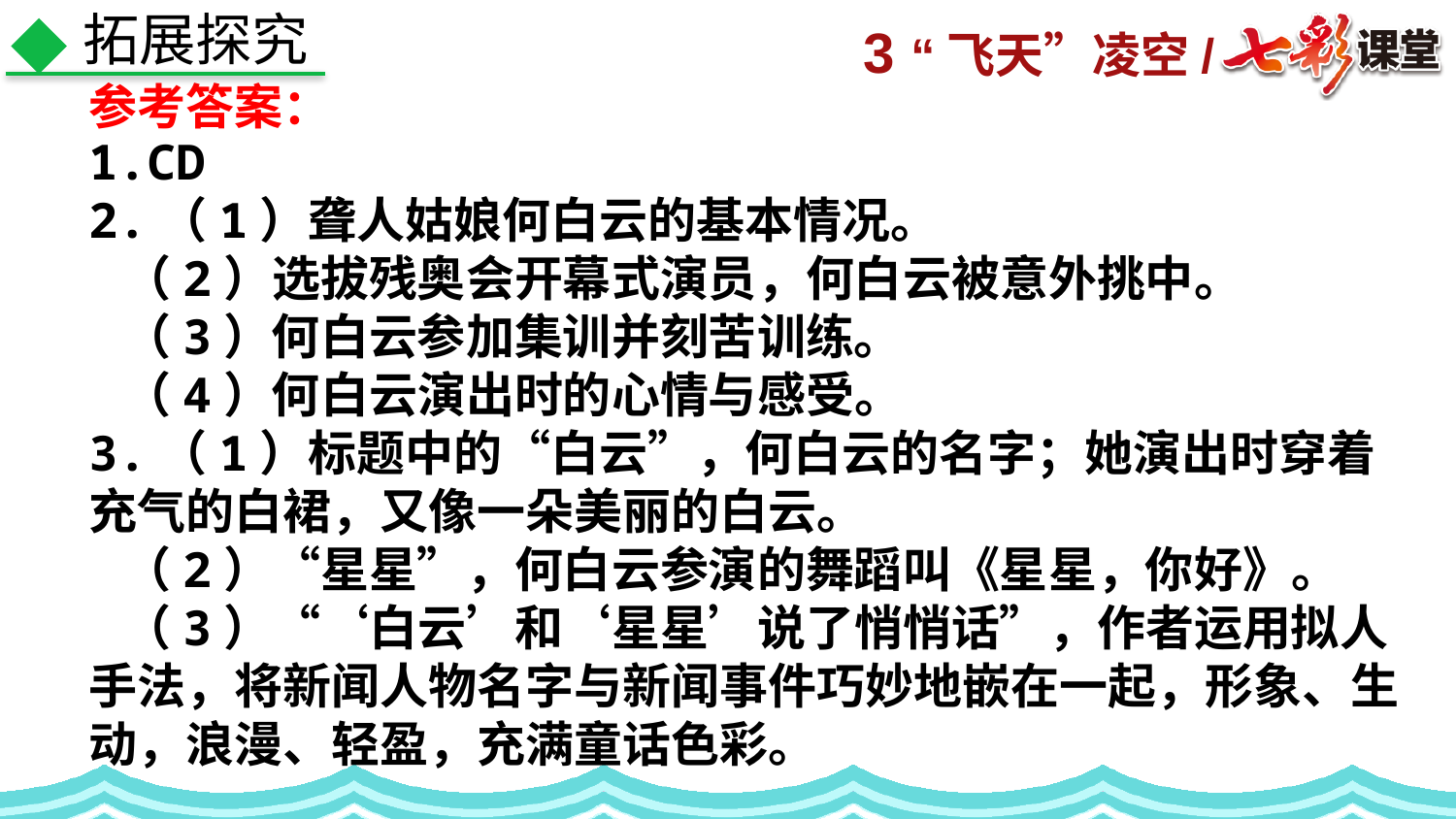

拓展探究

参考答案：
1.CD
2.（1）聋人姑娘何白云的基本情况。
  （2）选拔残奥会开幕式演员，何白云被意外挑中。
  （3）何白云参加集训并刻苦训练。
  （4）何白云演出时的心情与感受。
3.（1）标题中的“白云”，何白云的名字；她演出时穿着充气的白裙，又像一朵美丽的白云。
  （2）“星星”，何白云参演的舞蹈叫《星星，你好》。
  （3）“‘白云’和‘星星’说了悄悄话”，作者运用拟人手法，将新闻人物名字与新闻事件巧妙地嵌在一起，形象、生动，浪漫、轻盈，充满童话色彩。